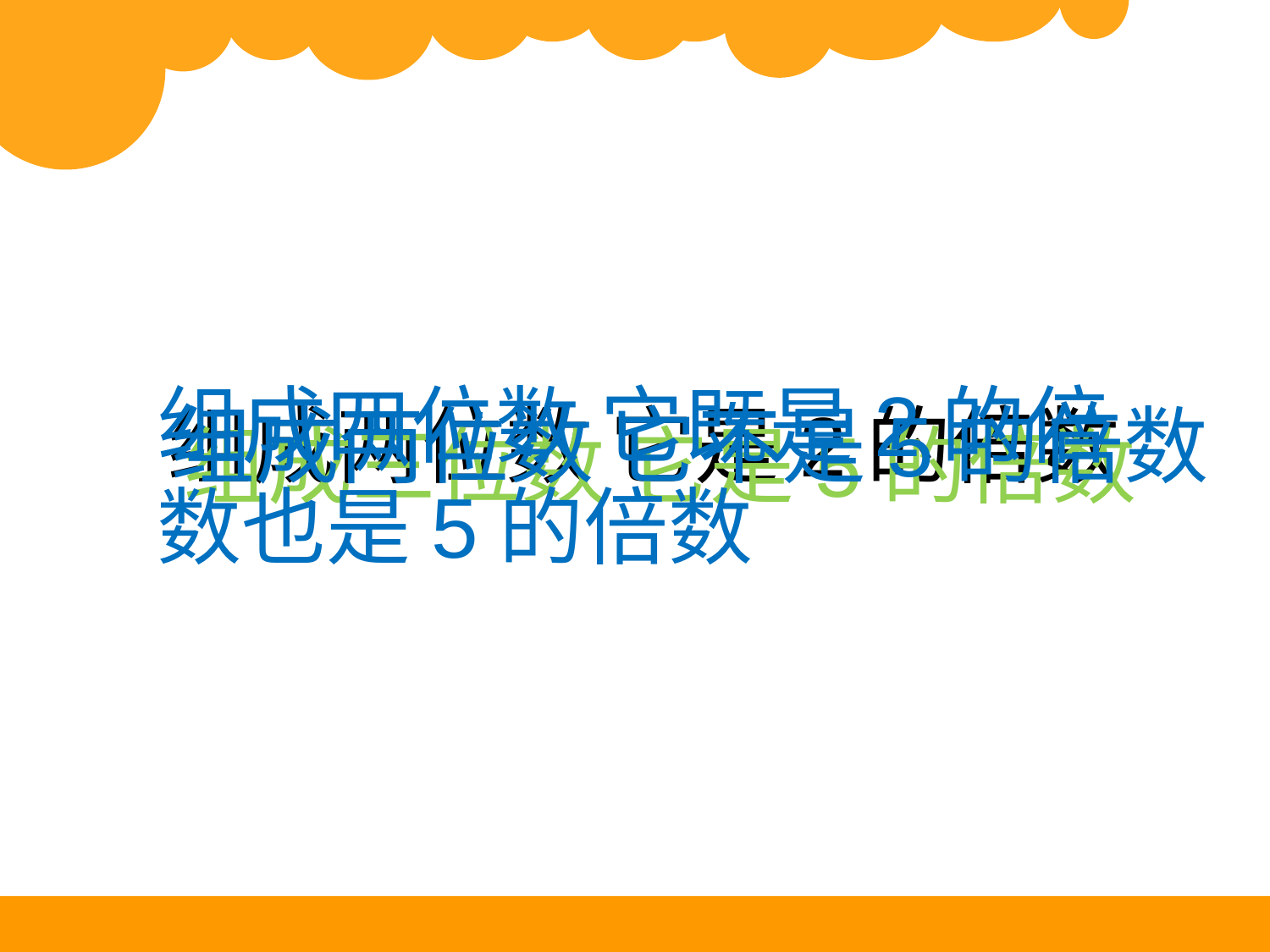

组成四位数 它既是2的倍数也是5的倍数
组成两位数 它是2的倍数
组成两位数 它不是5的倍数
组成三位数 它是5的倍数